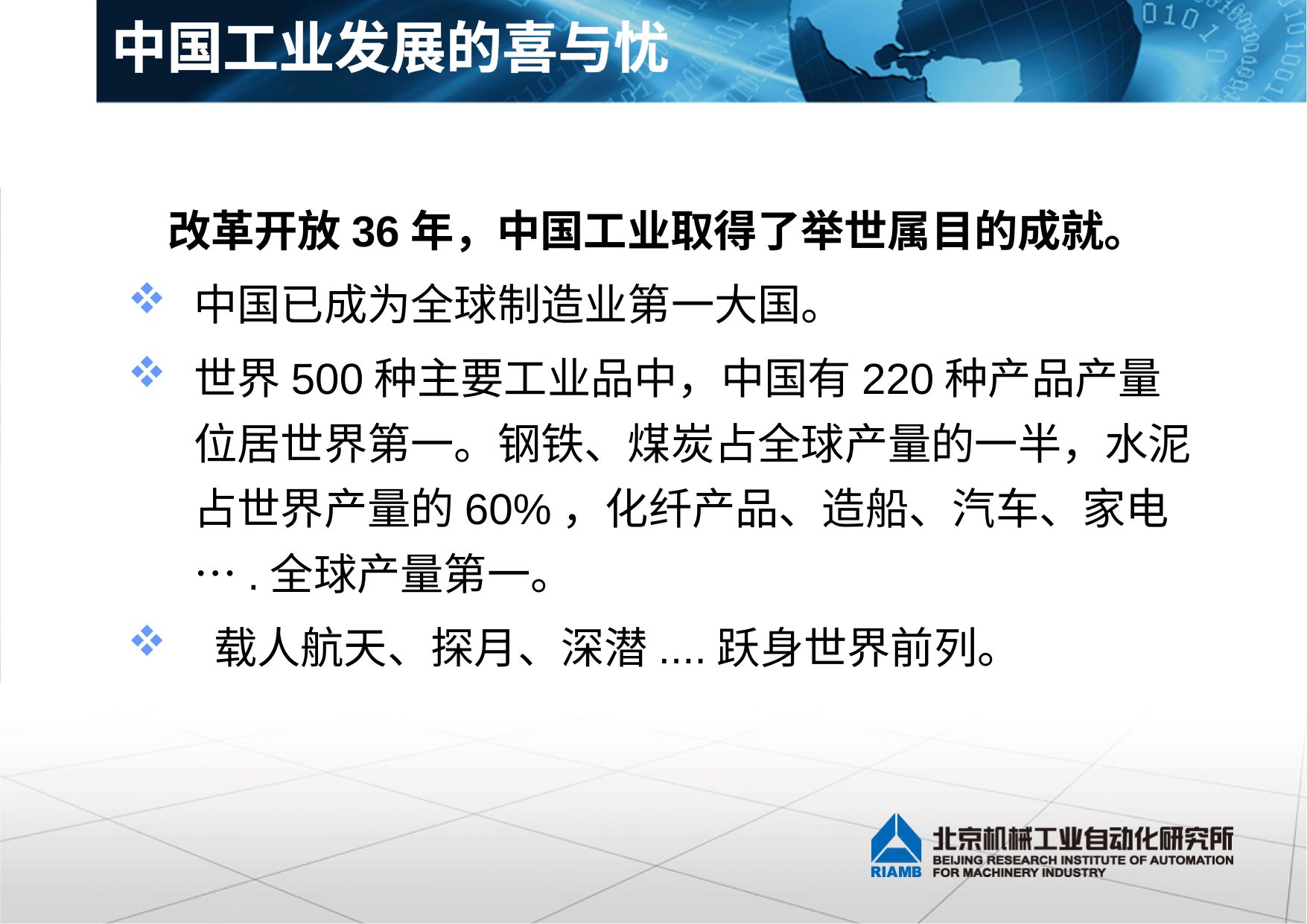

中国工业发展的喜与忧

   改革开放36年，中国工业取得了举世属目的成就。
中国已成为全球制造业第一大国。
世界500种主要工业品中，中国有220种产品产量位居世界第一。钢铁、煤炭占全球产量的一半，水泥占世界产量的60%，化纤产品、造船、汽车、家电….全球产量第一。
 载人航天、探月、深潜....跃身世界前列。